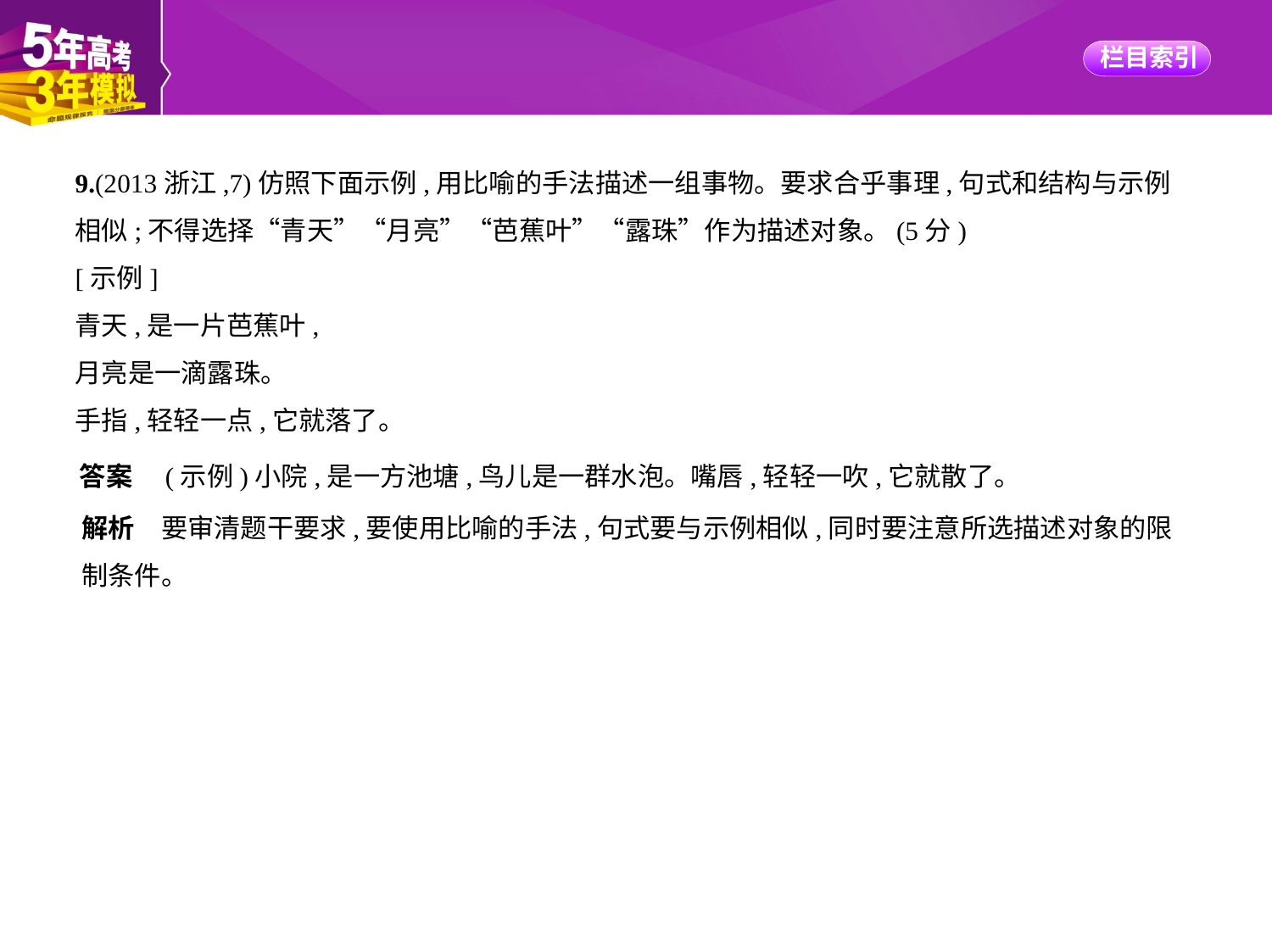

9.(2013浙江,7)仿照下面示例,用比喻的手法描述一组事物。要求合乎事理,句式和结构与示例
相似;不得选择“青天”“月亮”“芭蕉叶”“露珠”作为描述对象。(5分)
[示例]
青天,是一片芭蕉叶,
月亮是一滴露珠。
手指,轻轻一点,它就落了。
答案　(示例)小院,是一方池塘,鸟儿是一群水泡。嘴唇,轻轻一吹,它就散了。
解析　要审清题干要求,要使用比喻的手法,句式要与示例相似,同时要注意所选描述对象的限
制条件。